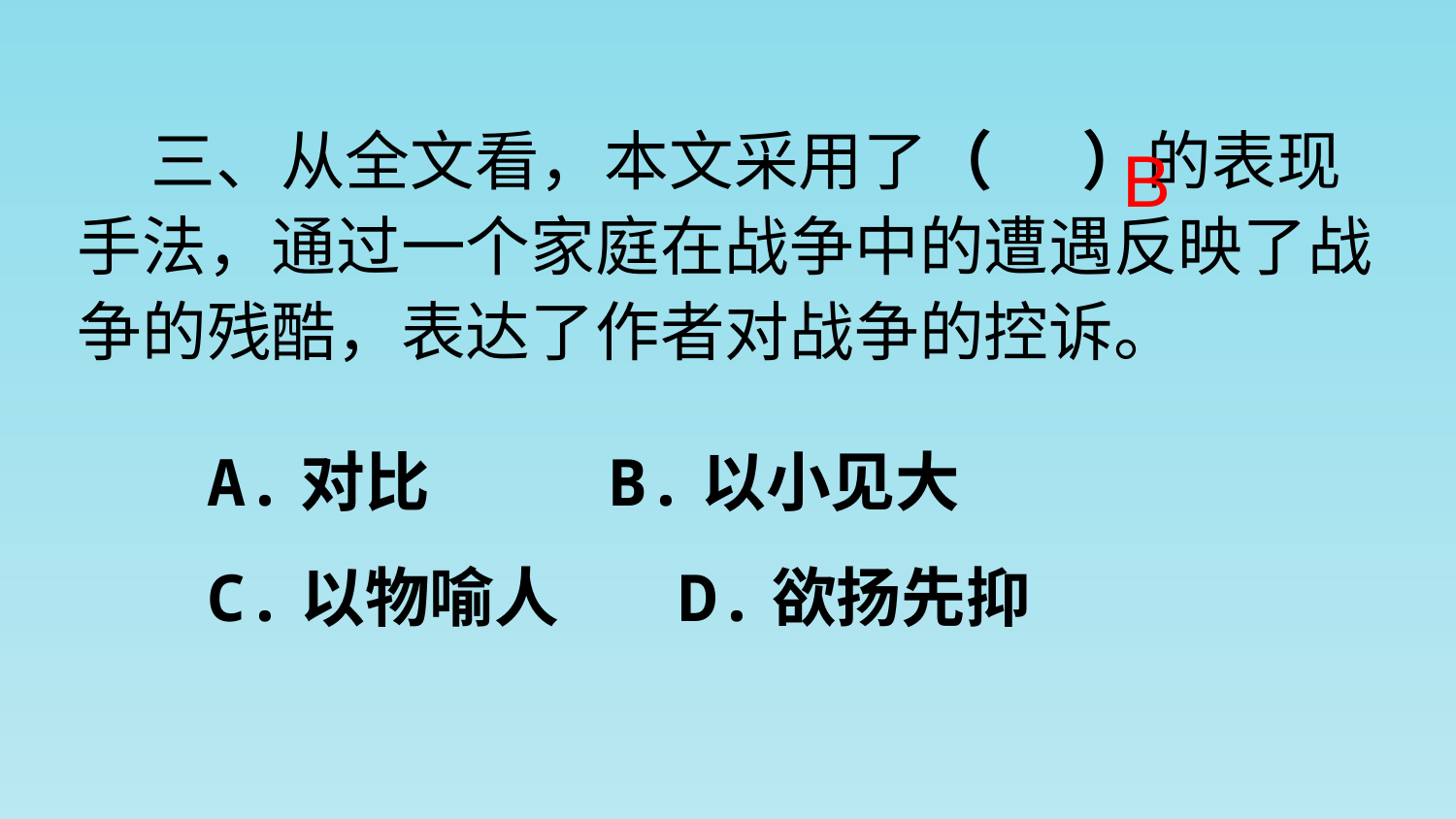

B
    三、从全文看，本文采用了（      ）的表现手法，通过一个家庭在战争中的遭遇反映了战争的残酷，表达了作者对战争的控诉。
A.对比           B.以小见大
C.以物喻人       D.欲扬先抑